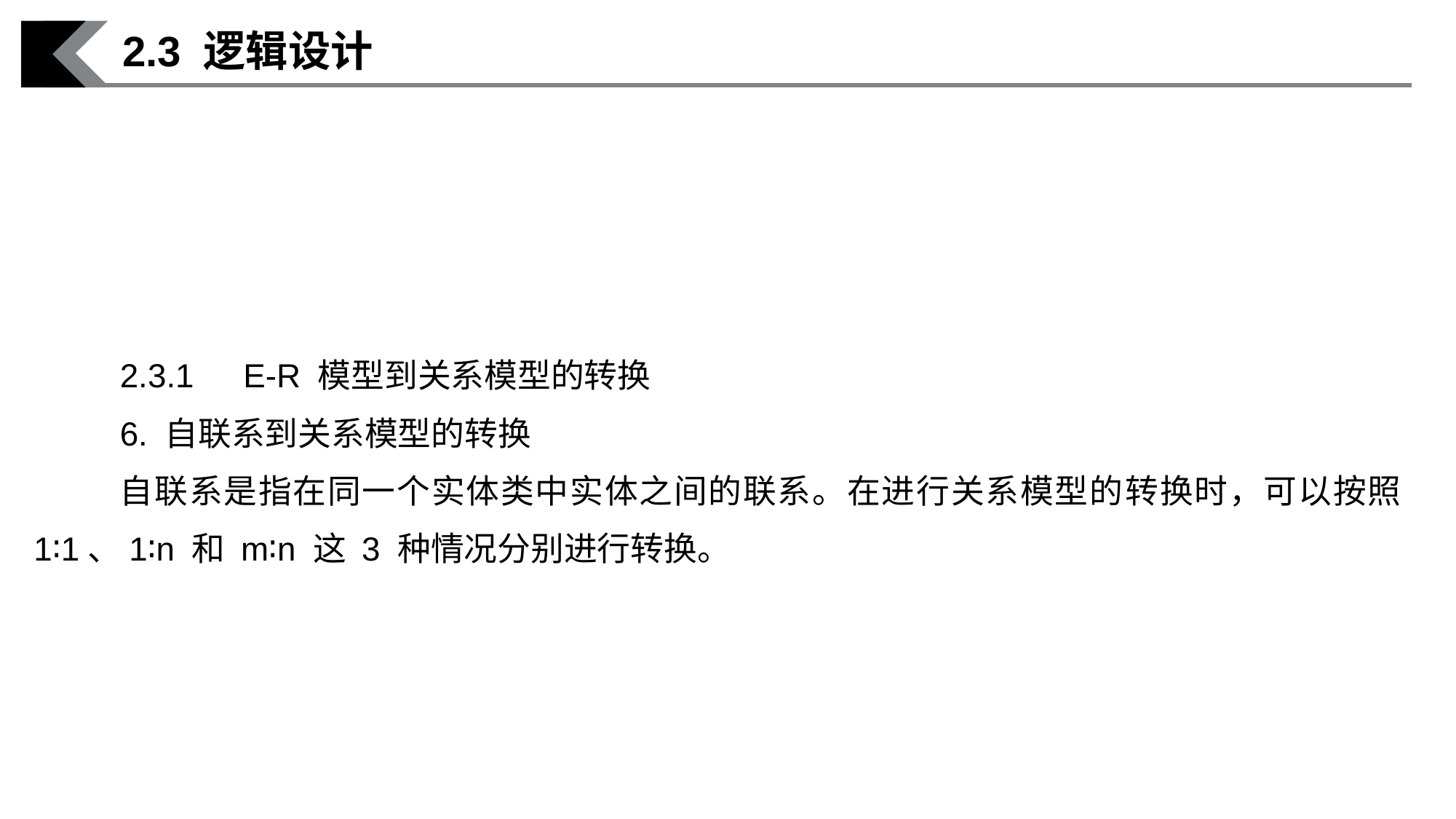

2.3 逻辑设计
2.3.1　E-R 模型到关系模型的转换
6. 自联系到关系模型的转换
自联系是指在同一个实体类中实体之间的联系。在进行关系模型的转换时，可以按照 1∶1、1∶n 和 m∶n 这 3 种情况分别进行转换。